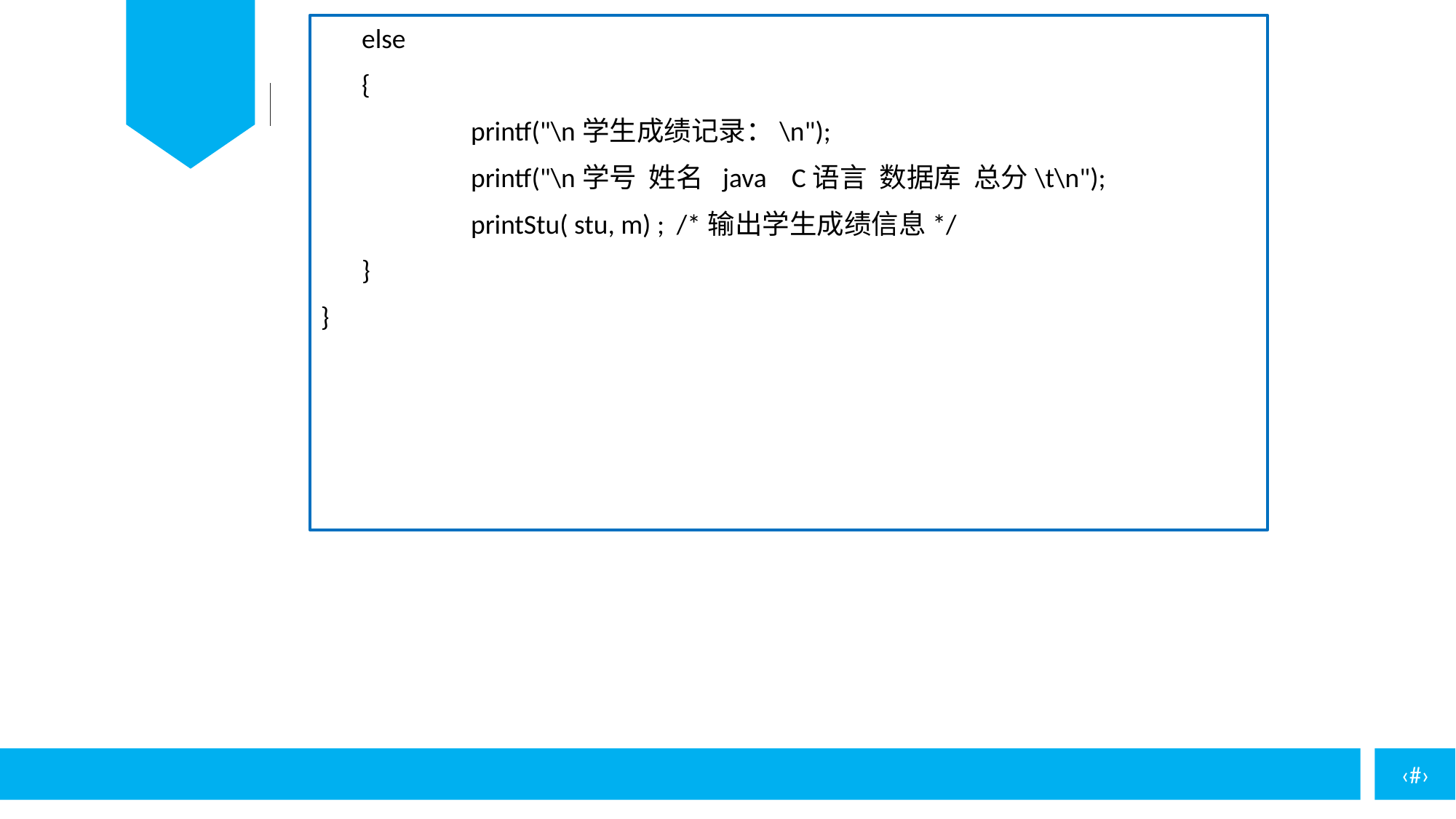

else
	{
		printf("\n学生成绩记录：\n");
   		printf("\n学号  姓名  java    C语言  数据库  总分\t\n");
		printStu( stu, m) ;  /*输出学生成绩信息*/
	}
}